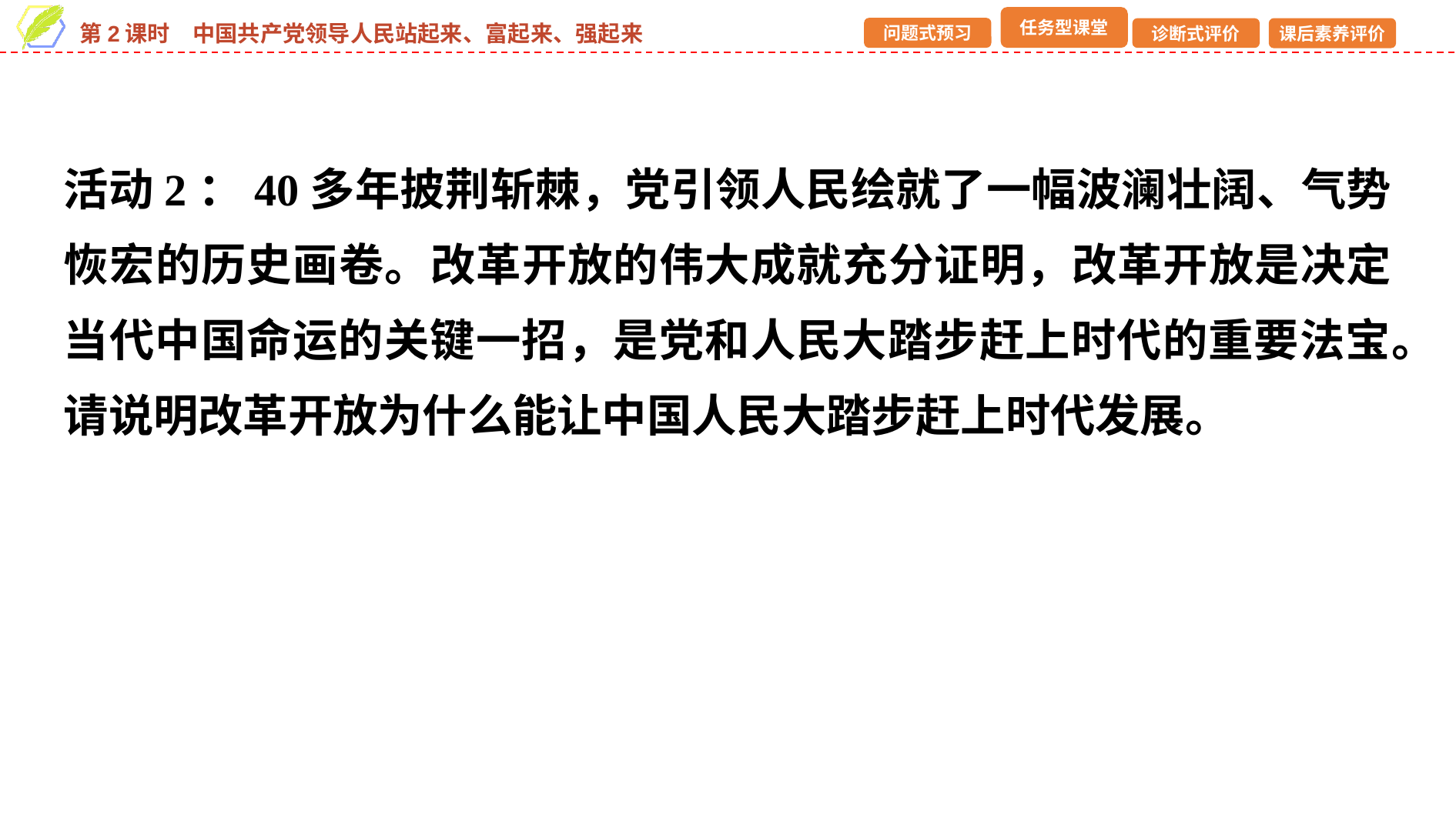

活动2：40多年披荆斩棘，党引领人民绘就了一幅波澜壮阔、气势恢宏的历史画卷。改革开放的伟大成就充分证明，改革开放是决定当代中国命运的关键一招，是党和人民大踏步赶上时代的重要法宝。
请说明改革开放为什么能让中国人民大踏步赶上时代发展。